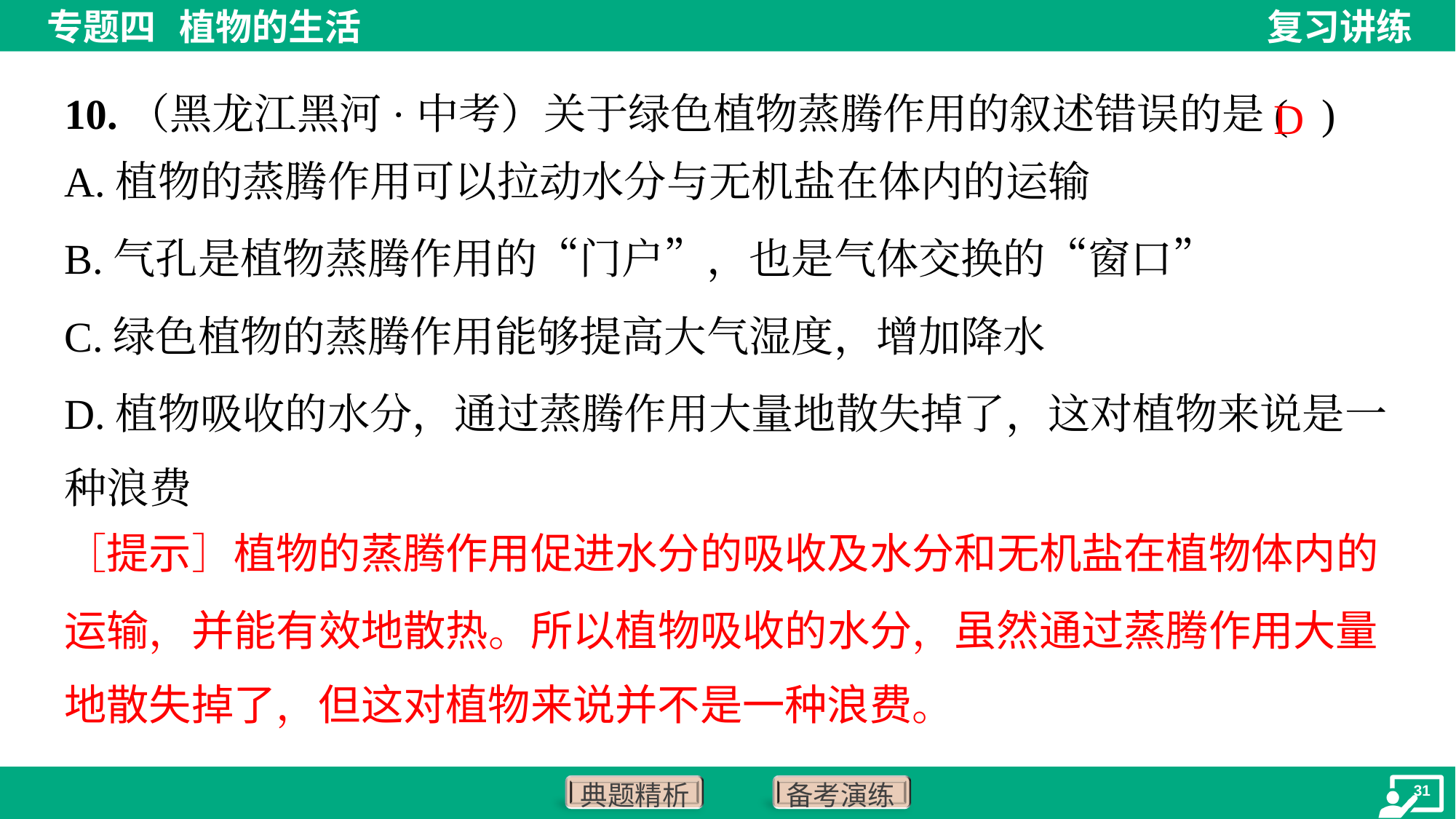

10.（黑龙江黑河·中考）关于绿色植物蒸腾作用的叙述错误的是(   )
D
A.植物的蒸腾作用可以拉动水分与无机盐在体内的运输
B.气孔是植物蒸腾作用的“门户”，也是气体交换的“窗口”
C.绿色植物的蒸腾作用能够提高大气湿度，增加降水
D.植物吸收的水分，通过蒸腾作用大量地散失掉了，这对植物来说是一
种浪费
［提示］植物的蒸腾作用促进水分的吸收及水分和无机盐在植物体内的
运输，并能有效地散热。所以植物吸收的水分，虽然通过蒸腾作用大量
地散失掉了，但这对植物来说并不是一种浪费。